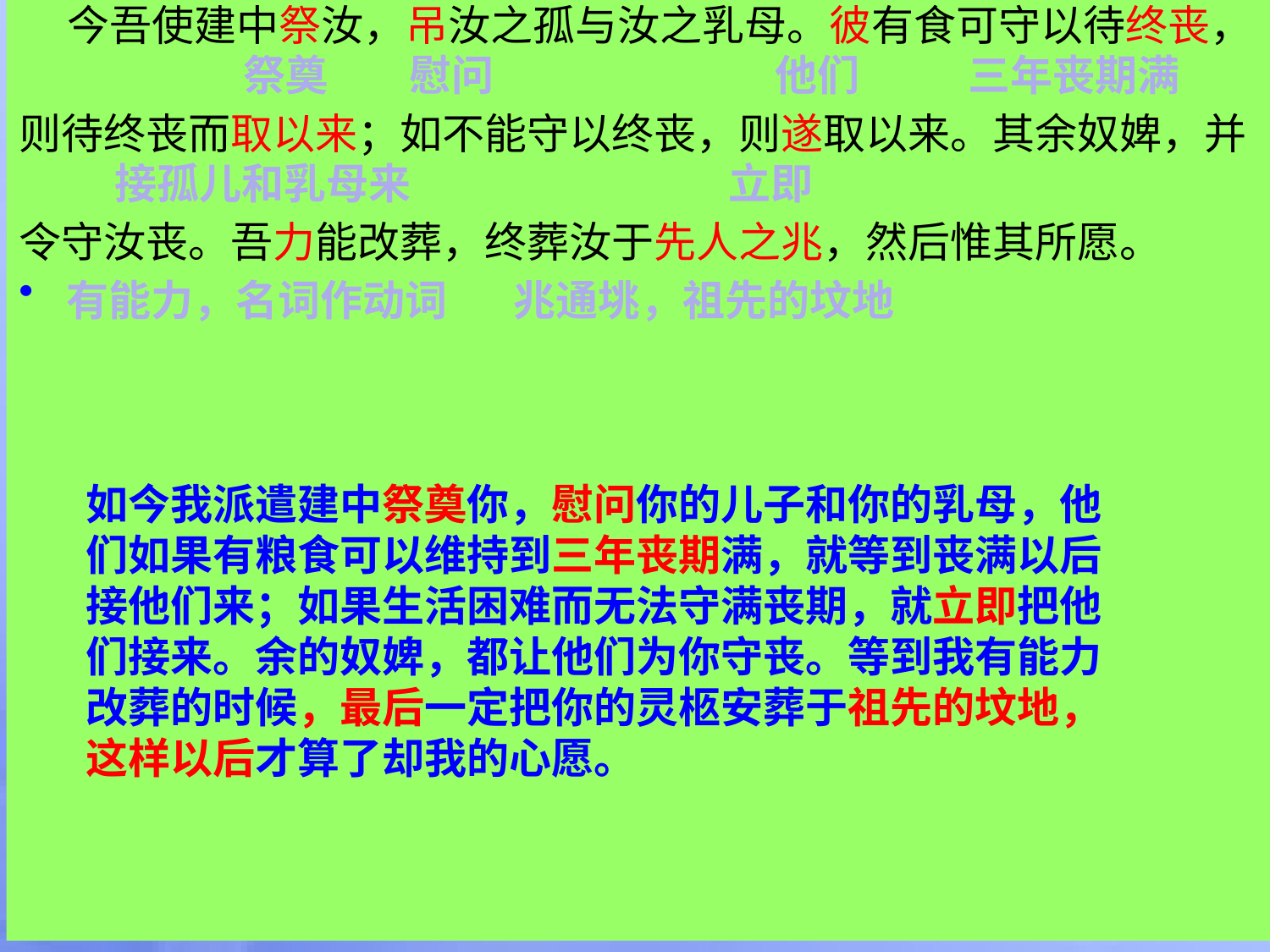

今吾使建中祭汝，吊汝之孤与汝之乳母。彼有食可守以待终丧，

则待终丧而取以来；如不能守以终丧，则遂取以来。其余奴婢，并

令守汝丧。吾力能改葬，终葬汝于先人之兆，然后惟其所愿。

#
祭奠
慰问
他们
三年丧期满
接孤儿和乳母来
立即
有能力，名词作动词
兆通垗，祖先的坟地
如今我派遣建中祭奠你，慰问你的儿子和你的乳母，他们如果有粮食可以维持到三年丧期满，就等到丧满以后接他们来；如果生活困难而无法守满丧期，就立即把他们接来。余的奴婢，都让他们为你守丧。等到我有能力改葬的时候，最后一定把你的灵柩安葬于祖先的坟地，这样以后才算了却我的心愿。